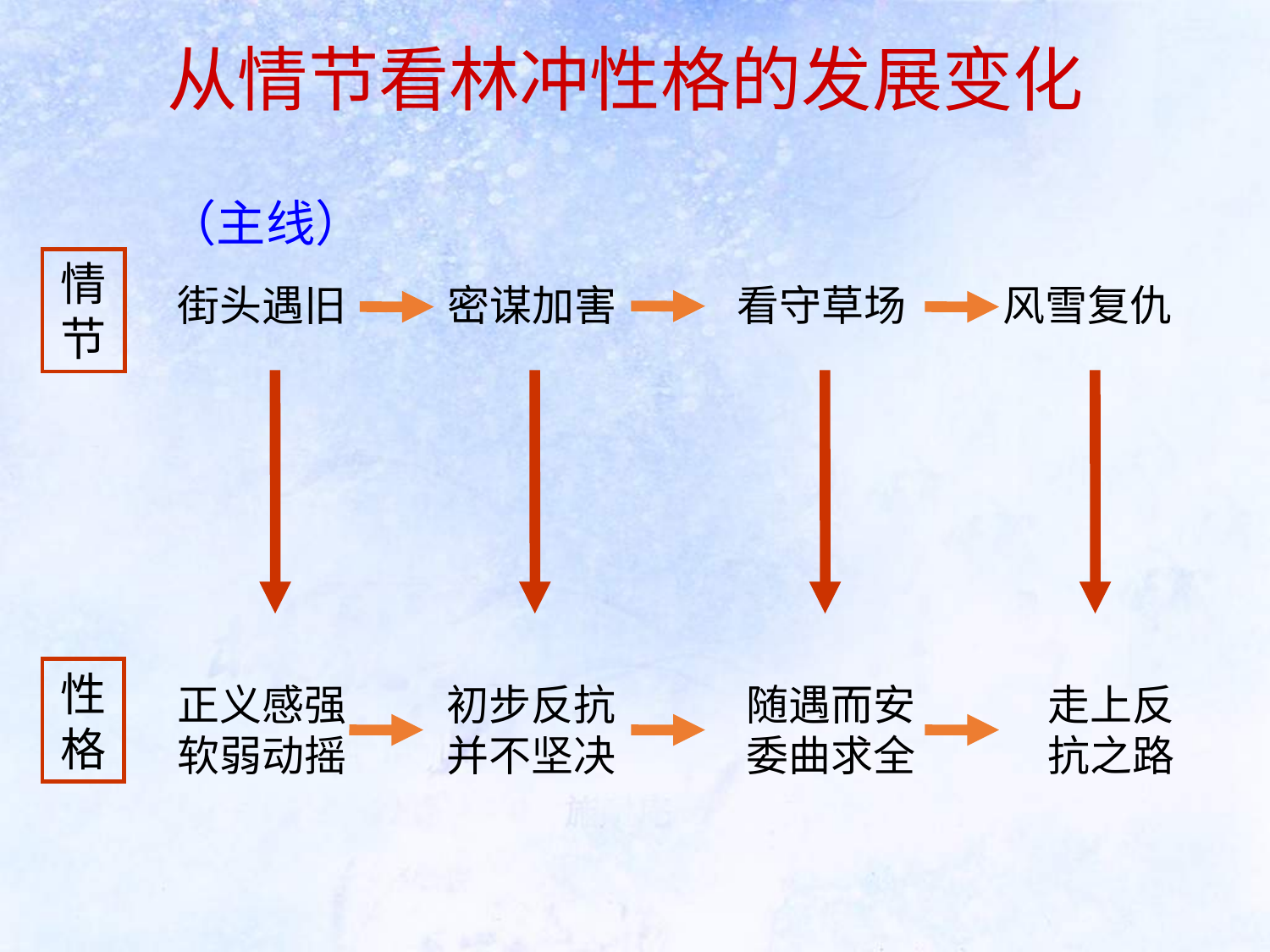

从情节看林冲性格的发展变化
（主线）
情节
街头遇旧
密谋加害
看守草场
风雪复仇

性
格
正义感强
软弱动摇
初步反抗
并不坚决
随遇而安
委曲求全
走上反
抗之路